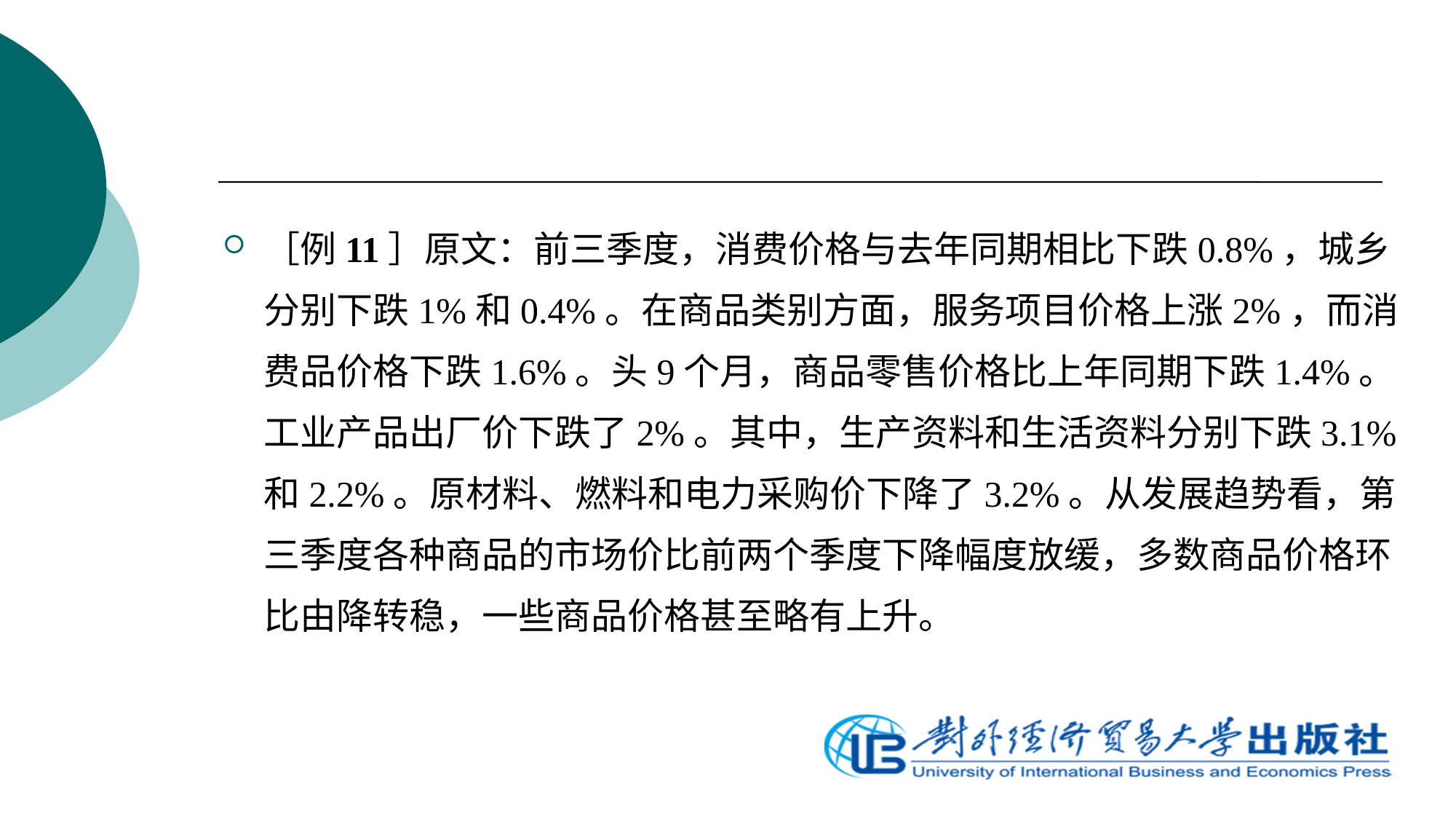

［例11］原文：前三季度，消费价格与去年同期相比下跌0.8%，城乡分别下跌1%和0.4%。在商品类别方面，服务项目价格上涨2%，而消费品价格下跌1.6%。头9个月，商品零售价格比上年同期下跌1.4%。工业产品出厂价下跌了2%。其中，生产资料和生活资料分别下跌3.1%和2.2%。原材料、燃料和电力采购价下降了3.2%。从发展趋势看，第三季度各种商品的市场价比前两个季度下降幅度放缓，多数商品价格环比由降转稳，一些商品价格甚至略有上升。